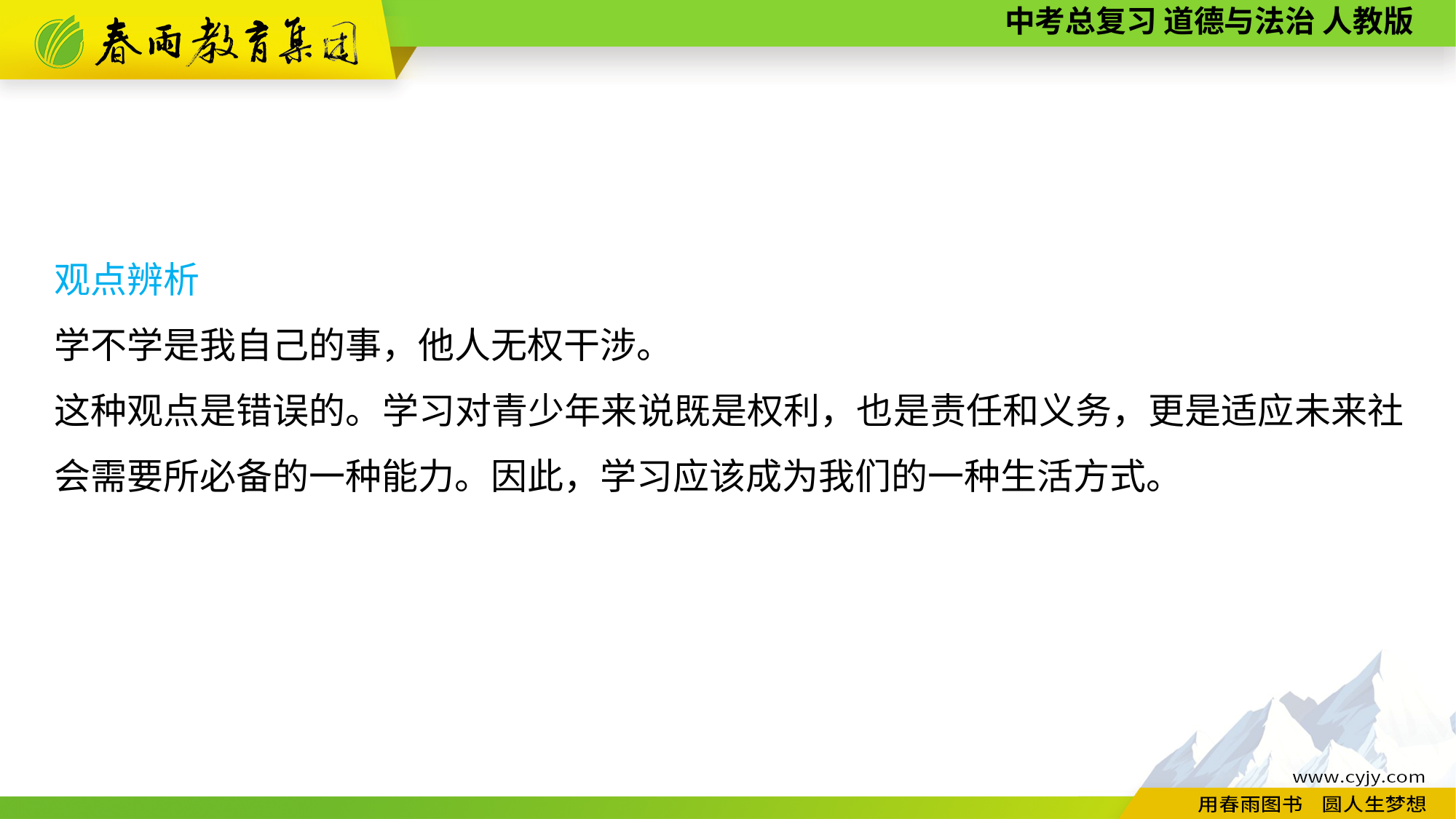

观点辨析
学不学是我自己的事，他人无权干涉。
这种观点是错误的。学习对青少年来说既是权利，也是责任和义务，更是适应未来社会需要所必备的一种能力。因此，学习应该成为我们的一种生活方式。